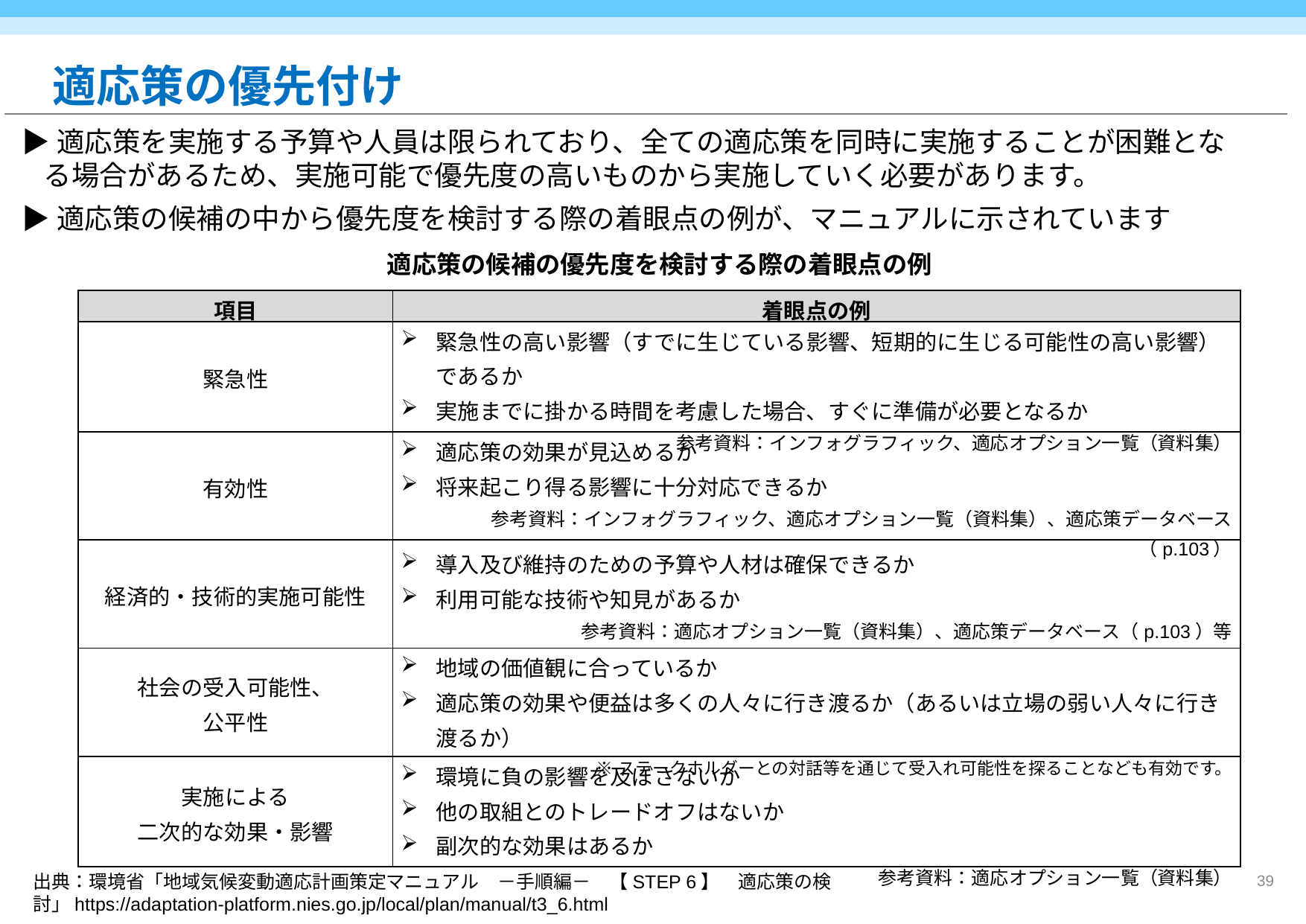

# 適応策の優先付け
▶適応策を実施する予算や人員は限られており、全ての適応策を同時に実施することが困難となる場合があるため、実施可能で優先度の高いものから実施していく必要があります。
▶適応策の候補の中から優先度を検討する際の着眼点の例が、マニュアルに示されています
適応策の候補の優先度を検討する際の着眼点の例
| 項目 | 着眼点の例 |
| --- | --- |
| 緊急性 | 緊急性の高い影響（すでに生じている影響、短期的に生じる可能性の高い影響）であるか 実施までに掛かる時間を考慮した場合、すぐに準備が必要となるか 参考資料：インフォグラフィック、適応オプション一覧（資料集） |
| 有効性 | 適応策の効果が見込めるか　 将来起こり得る影響に十分対応できるか 参考資料：インフォグラフィック、適応オプション一覧（資料集）、適応策データベース（p.103） |
| 経済的・技術的実施可能性 | 導入及び維持のための予算や人材は確保できるか 利用可能な技術や知見があるか 参考資料：適応オプション一覧（資料集）、適応策データベース（p.103）等 |
| 社会の受入可能性、 公平性 | 地域の価値観に合っているか 適応策の効果や便益は多くの人々に行き渡るか（あるいは立場の弱い人々に行き渡るか） ※ステークホルダーとの対話等を通じて受入れ可能性を探ることなども有効です。 |
| 実施による 二次的な効果・影響 | 環境に負の影響を及ぼさないか 他の取組とのトレードオフはないか 副次的な効果はあるか 参考資料：適応オプション一覧（資料集） |
39
出典：環境省「地域気候変動適応計画策定マニュアル　－手順編－　【STEP 6】　適応策の検討」https://adaptation-platform.nies.go.jp/local/plan/manual/t3_6.html